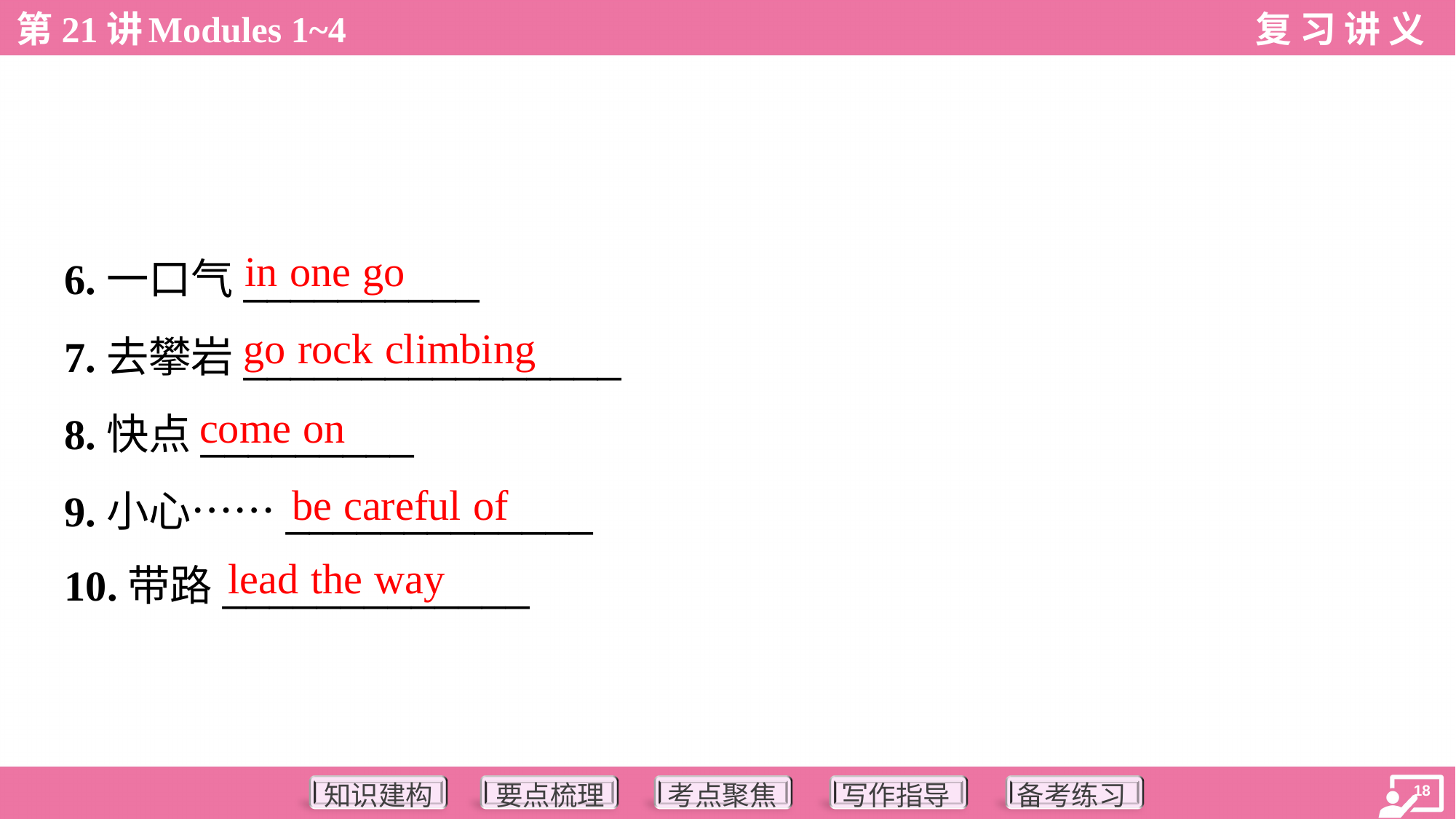

in one go
6.一口气__________
7.去攀岩________________
8.快点_________
9.小心……_____________
10.带路_____________
go rock climbing
come on
be careful of
lead the way